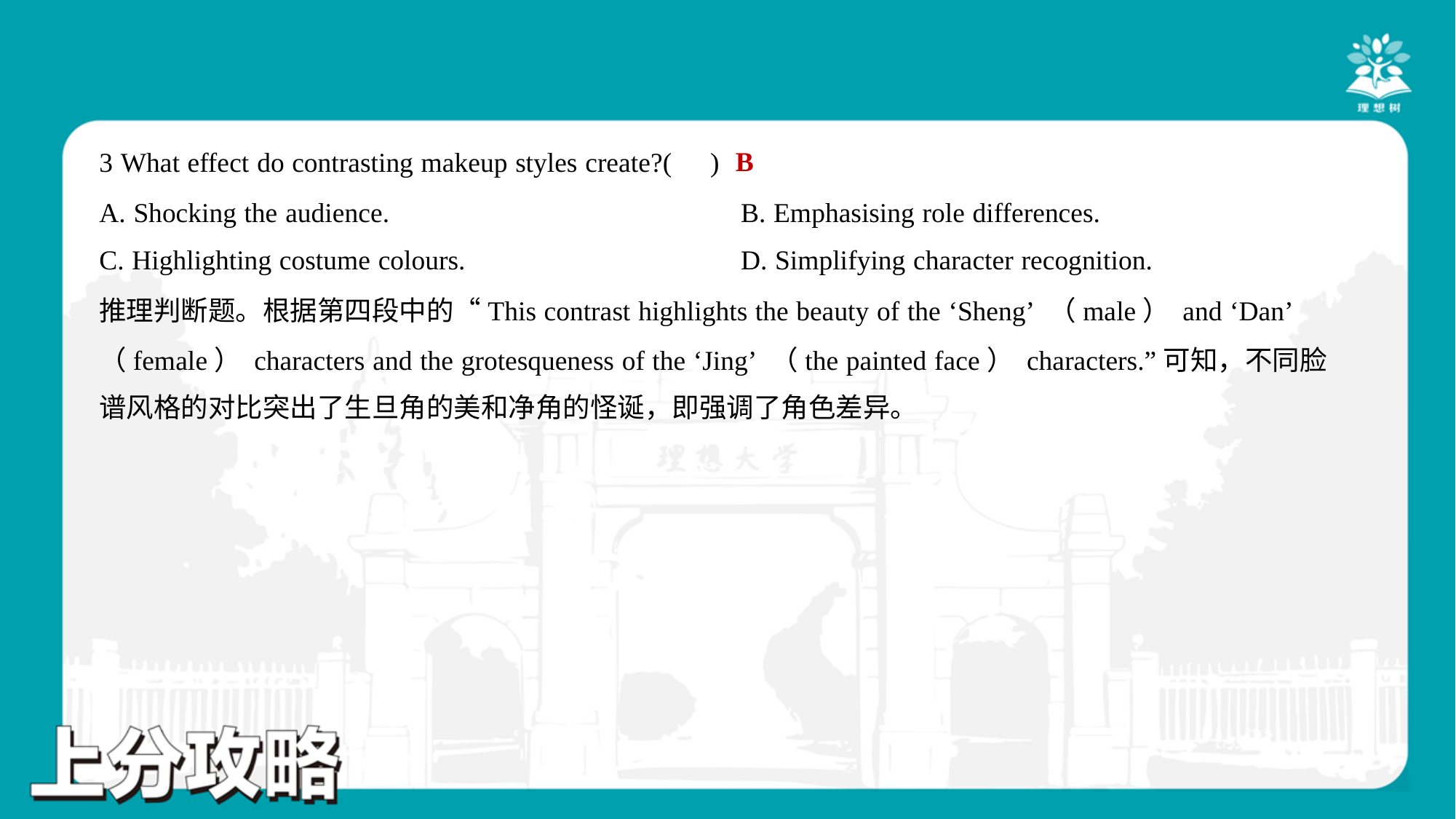

B
3 What effect do contrasting makeup styles create?(     )
A. Shocking the audience.	B. Emphasising role differences.
C. Highlighting costume colours.	D. Simplifying character recognition.
推理判断题。根据第四段中的“This contrast highlights the beauty of the ‘Sheng’ （male） and ‘Dan’
（female） characters and the grotesqueness of the ‘Jing’ （the painted face） characters.”可知，不同脸
谱风格的对比突出了生旦角的美和净角的怪诞，即强调了角色差异。